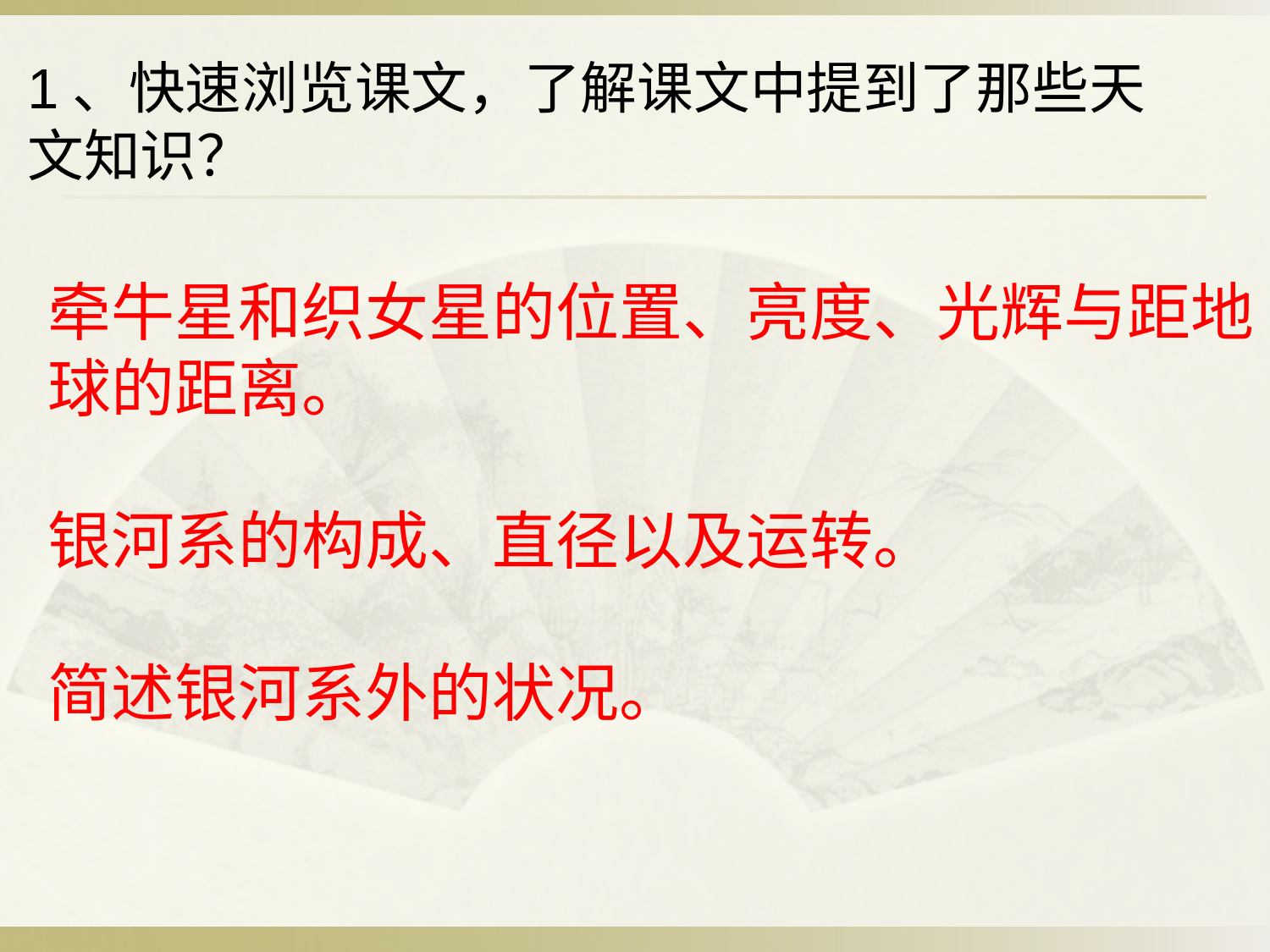

1、快速浏览课文，了解课文中提到了那些天文知识？
牵牛星和织女星的位置、亮度、光辉与距地球的距离。

银河系的构成、直径以及运转。

简述银河系外的状况。